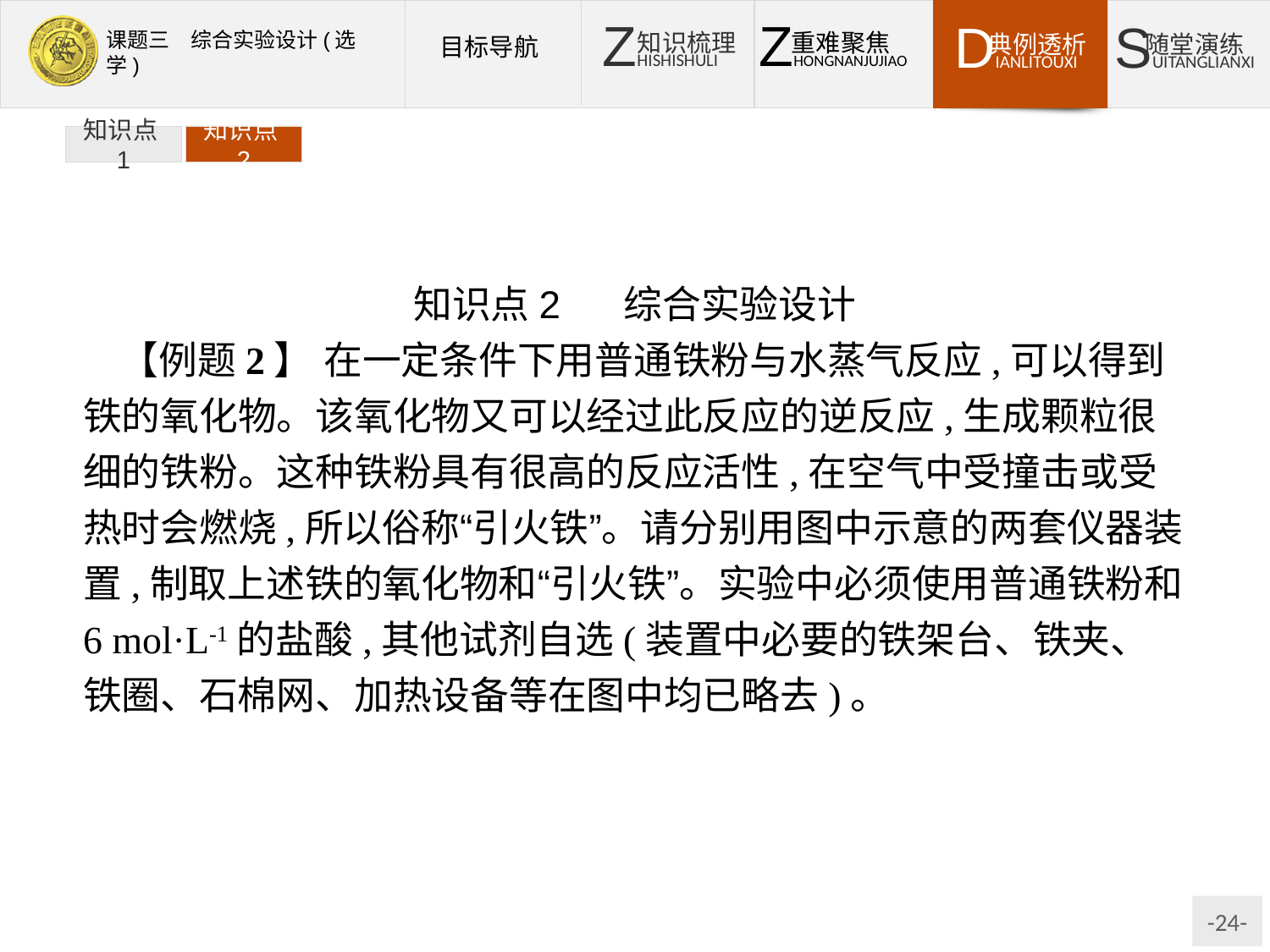

知识点1
知识点2
知识点2     综合实验设计
【例题2】 在一定条件下用普通铁粉与水蒸气反应,可以得到铁的氧化物。该氧化物又可以经过此反应的逆反应,生成颗粒很细的铁粉。这种铁粉具有很高的反应活性,在空气中受撞击或受热时会燃烧,所以俗称“引火铁”。请分别用图中示意的两套仪器装置,制取上述铁的氧化物和“引火铁”。实验中必须使用普通铁粉和6 mol·L-1的盐酸,其他试剂自选(装置中必要的铁架台、铁夹、铁圈、石棉网、加热设备等在图中均已略去)。